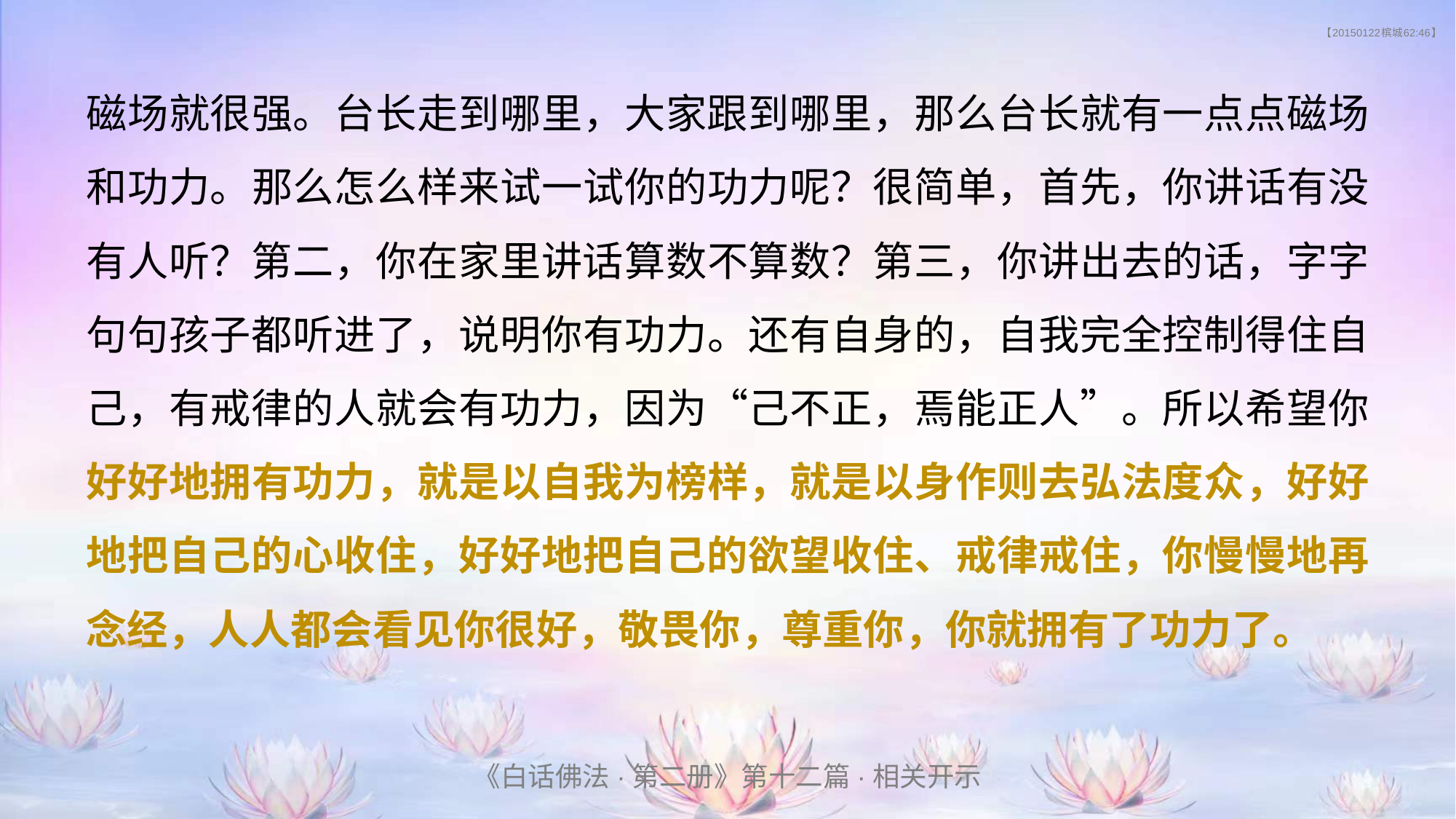

# 【20150122槟城62:46】
磁场就很强。台长走到哪里，大家跟到哪里，那么台长就有一点点磁场和功力。那么怎么样来试一试你的功力呢？很简单，首先，你讲话有没有人听？第二，你在家里讲话算数不算数？第三，你讲出去的话，字字句句孩子都听进了，说明你有功力。还有自身的，自我完全控制得住自己，有戒律的人就会有功力，因为“己不正，焉能正人”。所以希望你好好地拥有功力，就是以自我为榜样，就是以身作则去弘法度众，好好地把自己的心收住，好好地把自己的欲望收住、戒律戒住，你慢慢地再念经，人人都会看见你很好，敬畏你，尊重你，你就拥有了功力了。

《白话佛法·第二册》第十二篇·相关开示